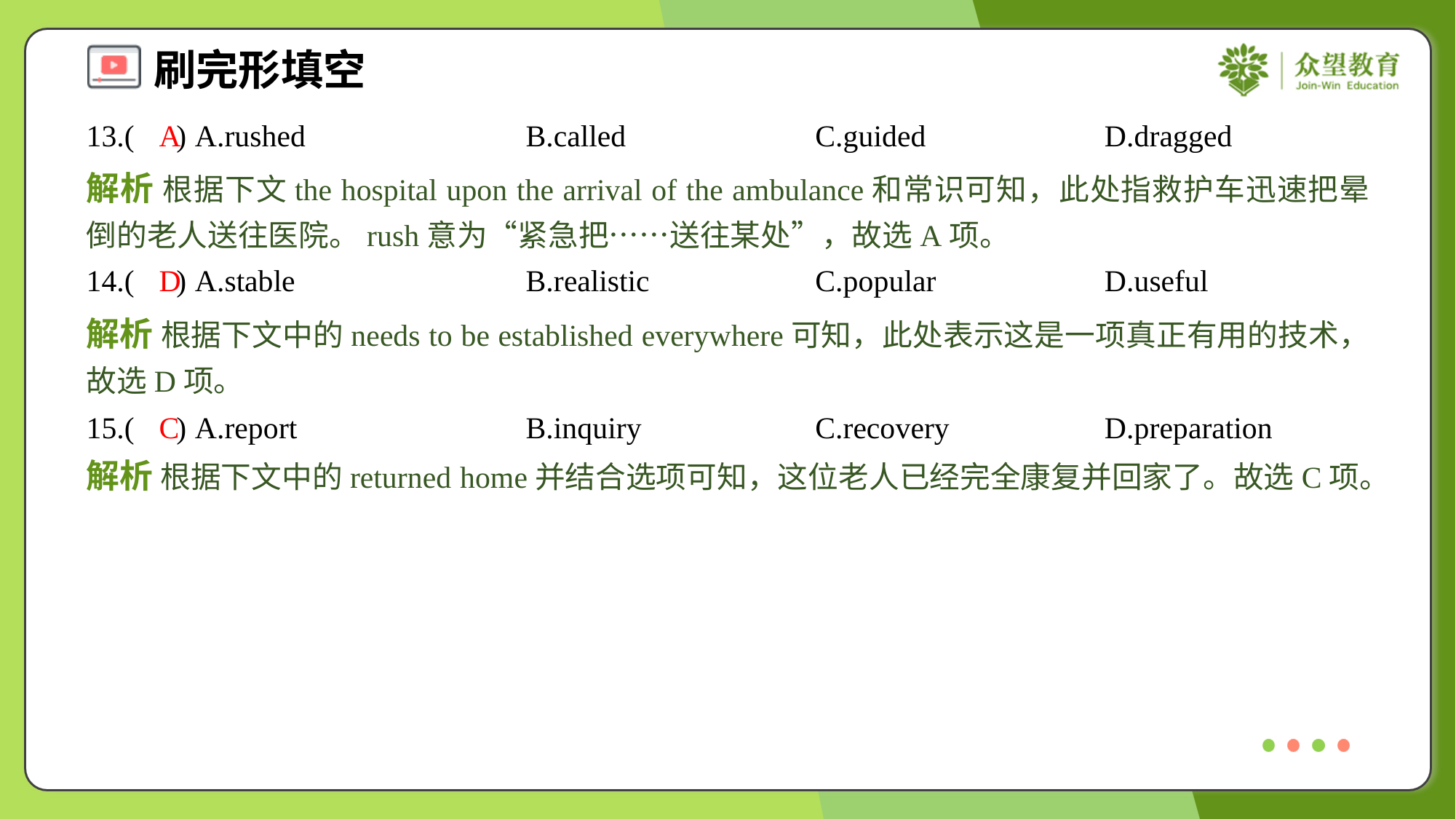

13.(     ) A.rushed	B.called	C.guided	D.dragged
A
解析 根据下文the hospital upon the arrival of the ambulance和常识可知，此处指救护车迅速把晕倒的老人送往医院。rush意为“紧急把……送往某处”，故选A项。
14.(     ) A.stable	B.realistic	C.popular	D.useful
D
解析 根据下文中的needs to be established everywhere可知，此处表示这是一项真正有用的技术，故选D项。
15.(     ) A.report	B.inquiry	C.recovery	D.preparation
C
解析 根据下文中的returned home并结合选项可知，这位老人已经完全康复并回家了。故选C项。